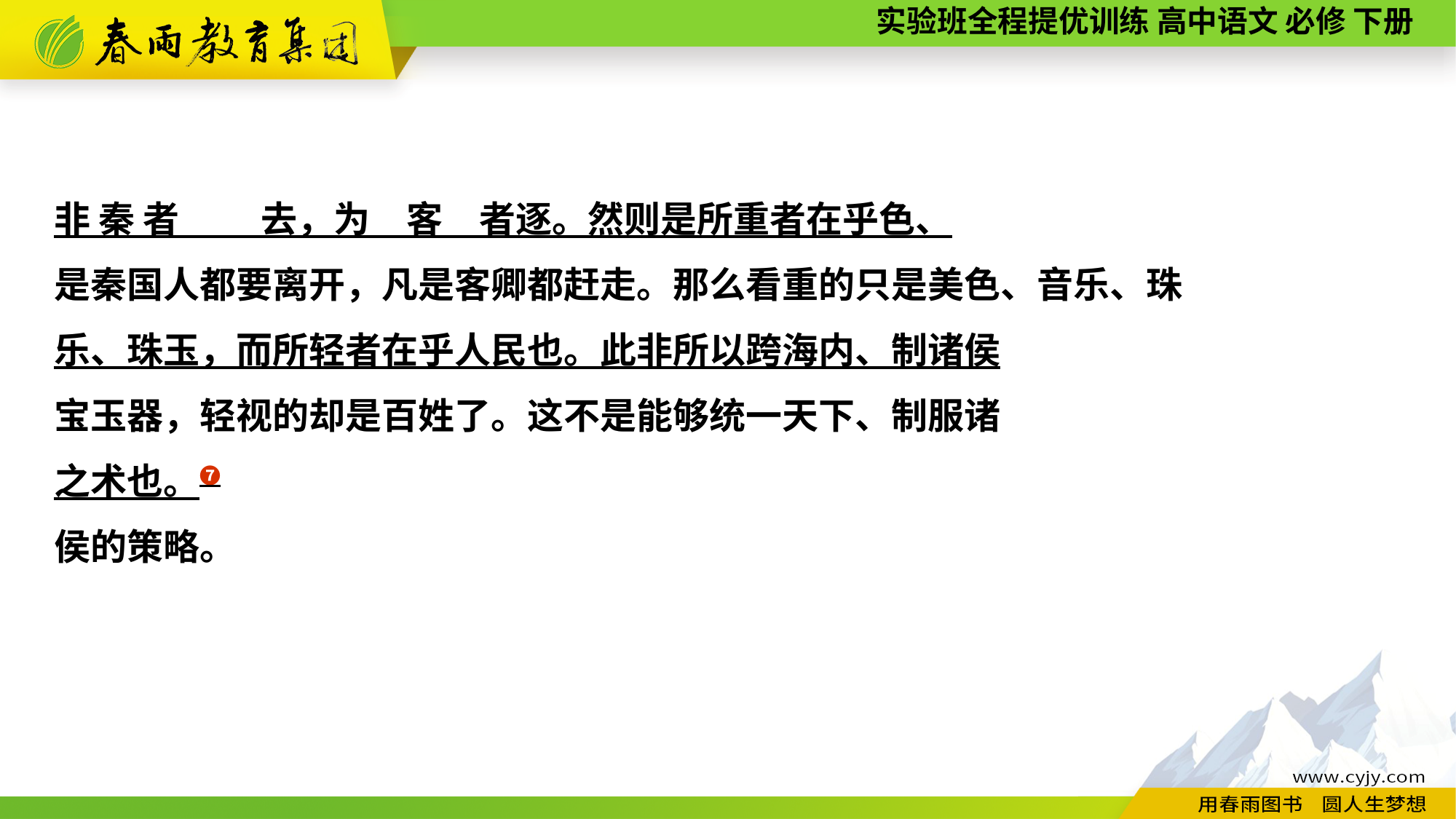

非 秦 者　　 去，为　客　者逐。然则是所重者在乎色、
是秦国人都要离开，凡是客卿都赶走。那么看重的只是美色、音乐、珠
乐、珠玉，而所轻者在乎人民也。此非所以跨海内、制诸侯
宝玉器，轻视的却是百姓了。这不是能够统一天下、制服诸
之术也。❼
侯的策略。